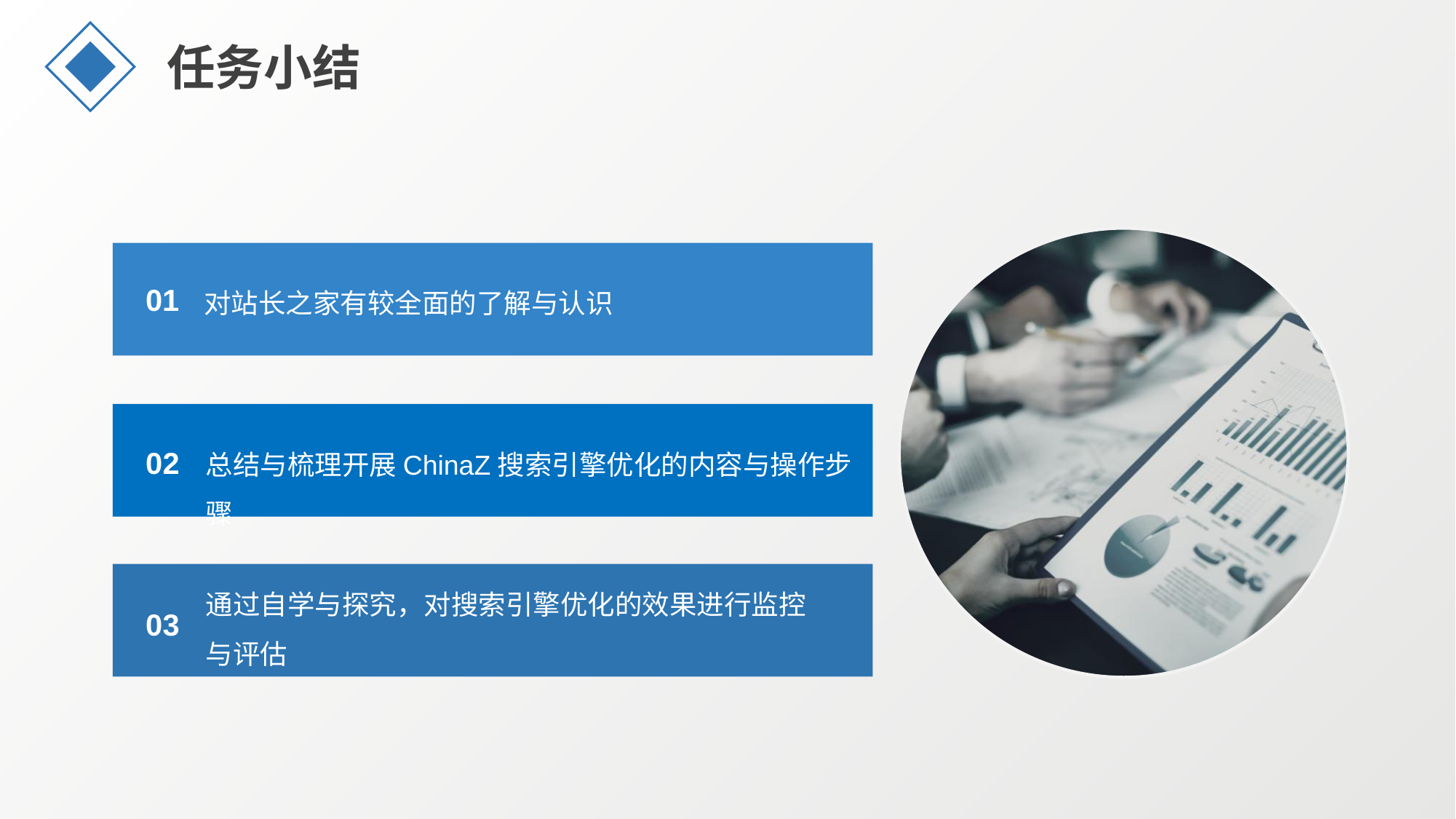

任务小结

对站长之家有较全面的了解与认识
01

总结与梳理开展ChinaZ搜索引擎优化的内容与操作步骤
02

通过自学与探究，对搜索引擎优化的效果进行监控与评估
03